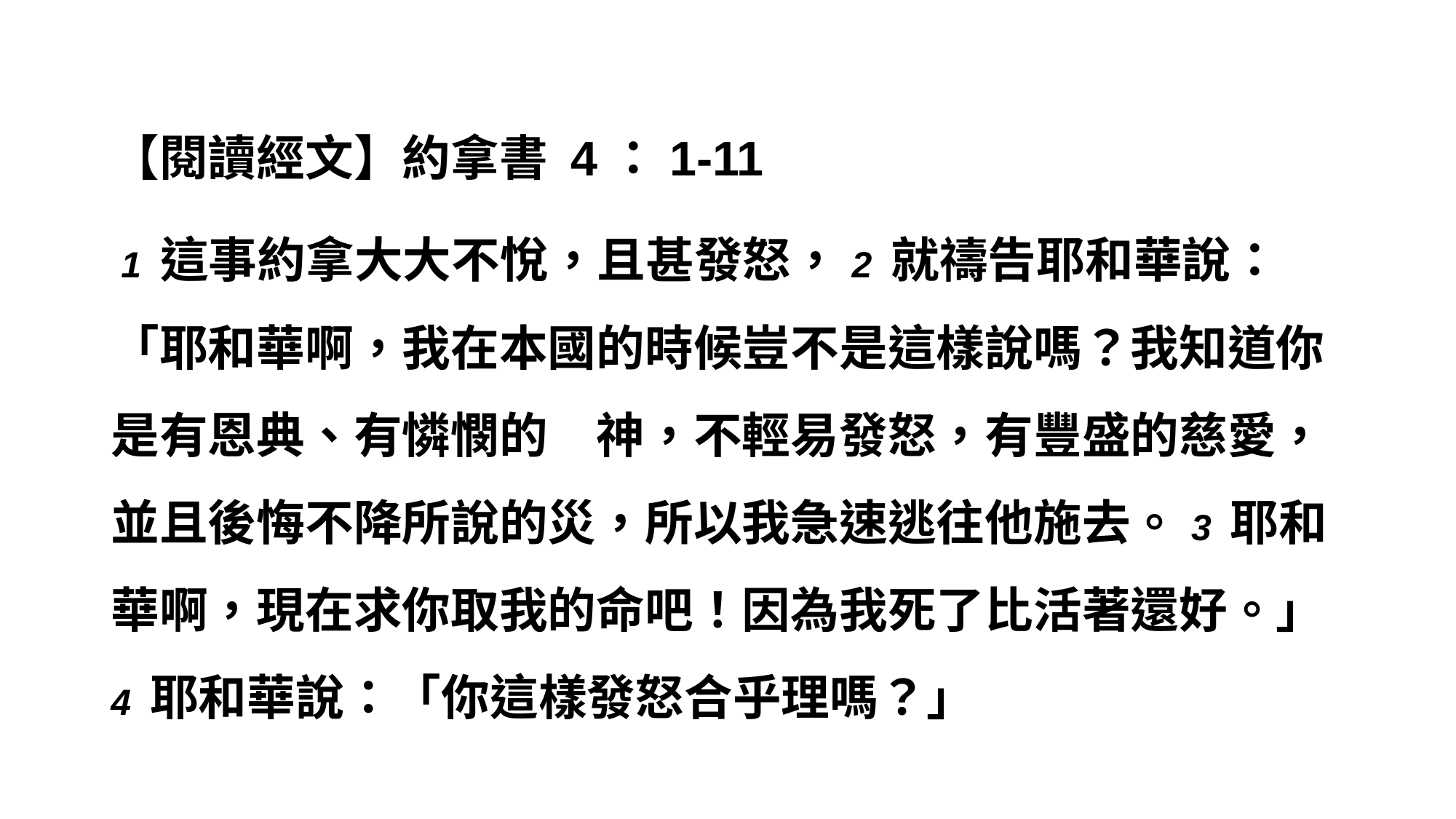

【閱讀經文】約拿書 4：1-11
 1 這事約拿大大不悅，且甚發怒，2 就禱告耶和華說：「耶和華啊，我在本國的時候豈不是這樣說嗎？我知道你是有恩典、有憐憫的　神，不輕易發怒，有豐盛的慈愛，並且後悔不降所說的災，所以我急速逃往他施去。3 耶和華啊，現在求你取我的命吧！因為我死了比活著還好。」4 耶和華說：「你這樣發怒合乎理嗎？」